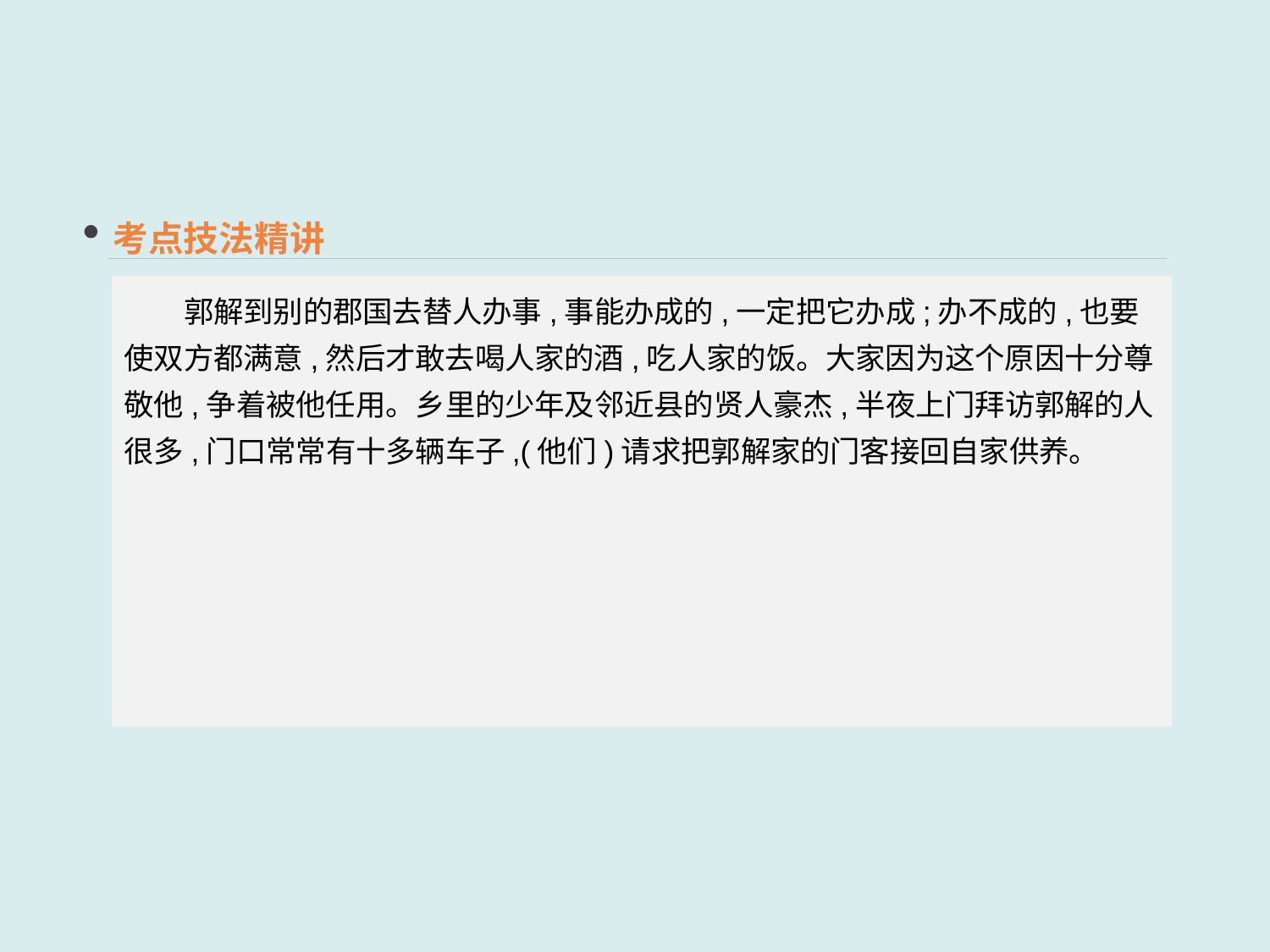

考点技法精讲

　　郭解到别的郡国去替人办事,事能办成的,一定把它办成;办不成的,也要使双方都满意,然后才敢去喝人家的酒,吃人家的饭。大家因为这个原因十分尊敬他,争着被他任用。乡里的少年及邻近县的贤人豪杰,半夜上门拜访郭解的人很多,门口常常有十多辆车子,(他们)请求把郭解家的门客接回自家供养。